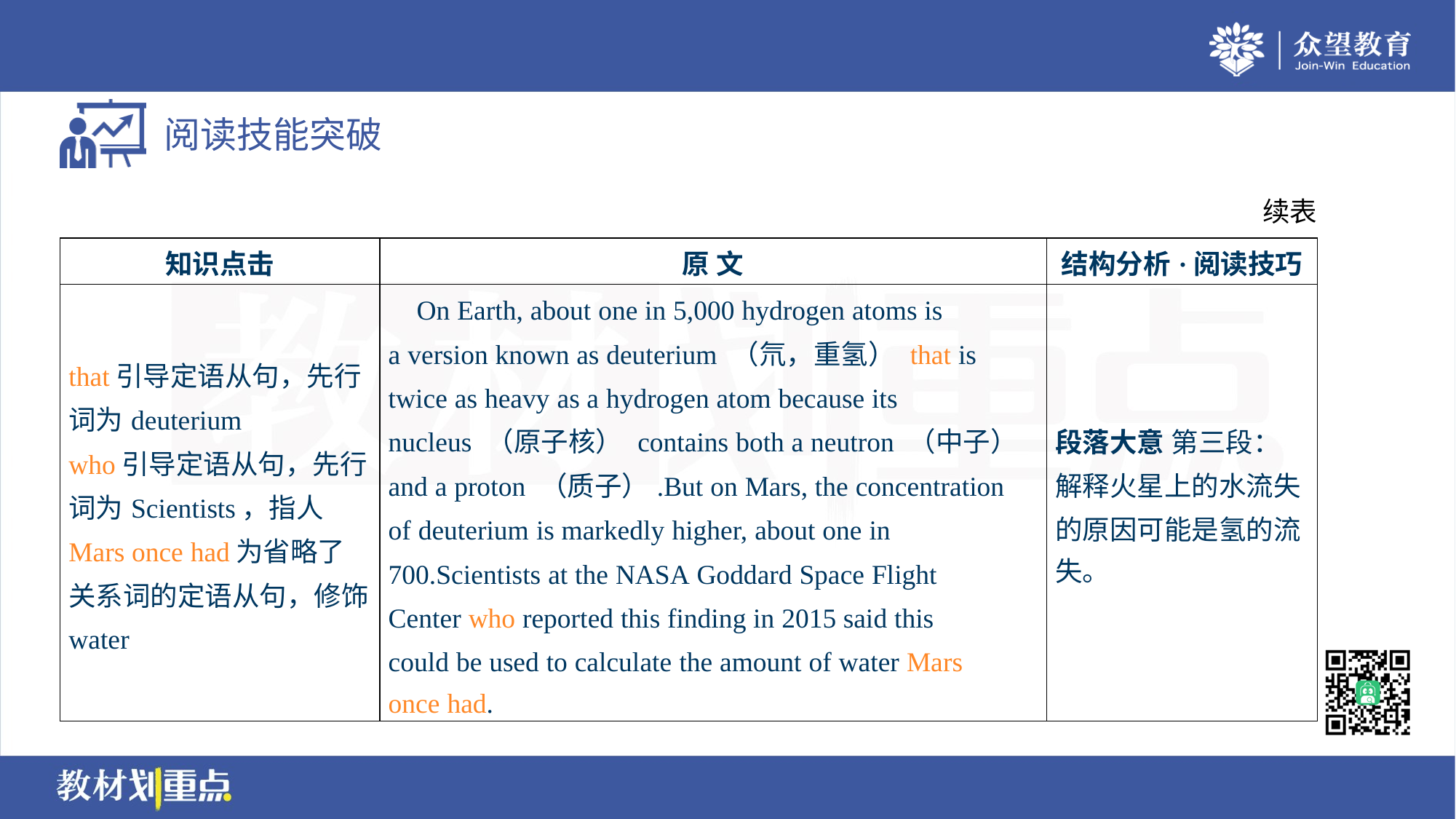

续表
| 知识点击 | 原 文 | 结构分析·阅读技巧 |
| --- | --- | --- |
| that引导定语从句，先行 词为deuterium who引导定语从句，先行 词为Scientists，指人 Mars once had为省略了 关系词的定语从句，修饰 water | On Earth, about one in 5,000 hydrogen atoms is a version known as deuterium （氘，重氢） that is twice as heavy as a hydrogen atom because its nucleus （原子核） contains both a neutron （中子） and a proton （质子）.But on Mars, the concentration of deuterium is markedly higher, about one in 700.Scientists at the NASA Goddard Space Flight Center who reported this finding in 2015 said this could be used to calculate the amount of water Mars once had. | 段落大意 第三段： 解释火星上的水流失 的原因可能是氢的流 失。 |